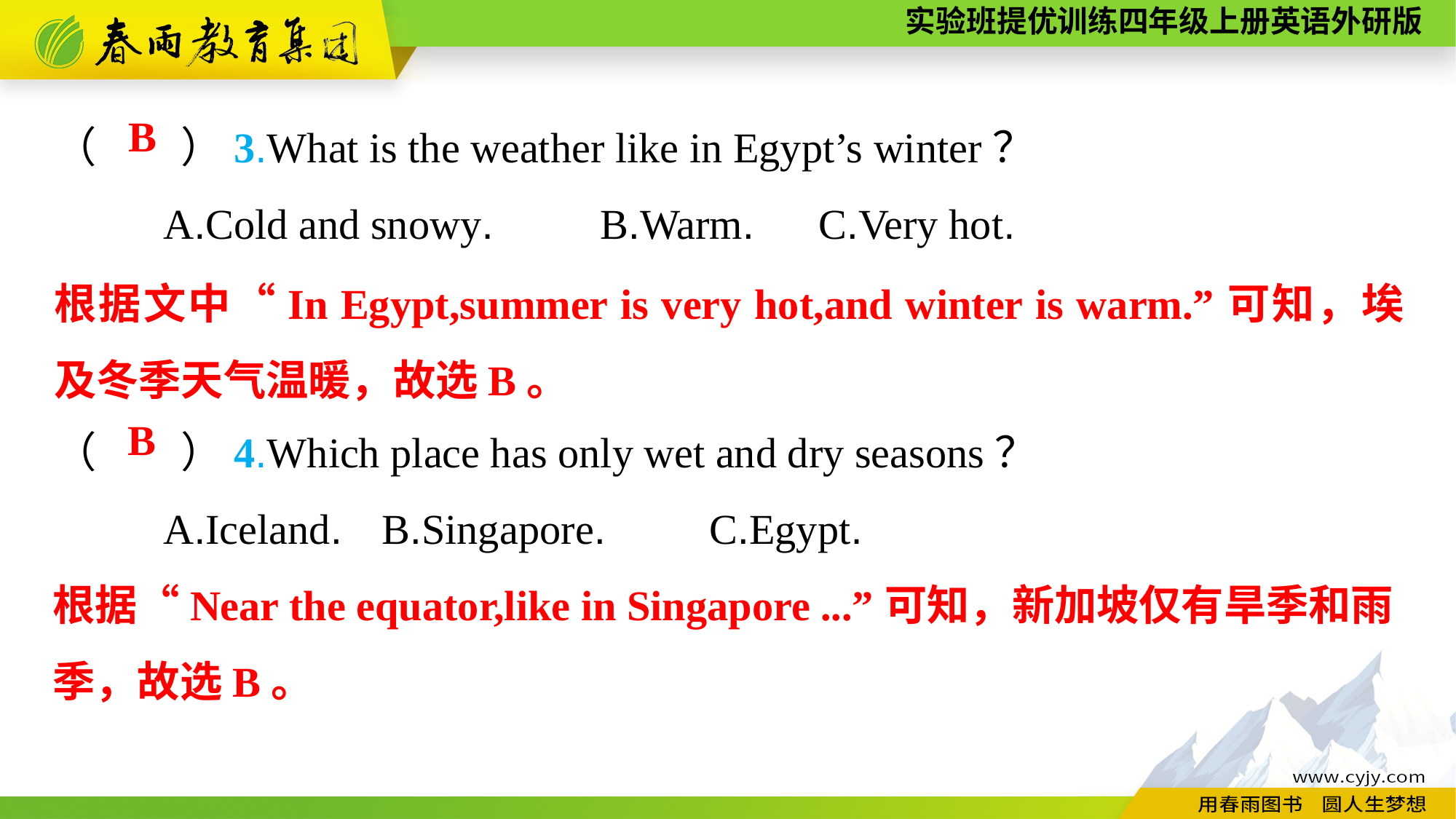

（　　）3.What is the weather like in Egypt’s winter？
	A.Cold and snowy.	B.Warm.	C.Very hot.

（　　）4.Which place has only wet and dry seasons？
	A.Iceland.	B.Singapore.	C.Egypt.
B
根据文中“In Egypt,summer is very hot,and winter is warm.”可知，埃及冬季天气温暖，故选B。
B
根据“Near the equator,like in Singapore ...”可知，新加坡仅有旱季和雨
季，故选B。